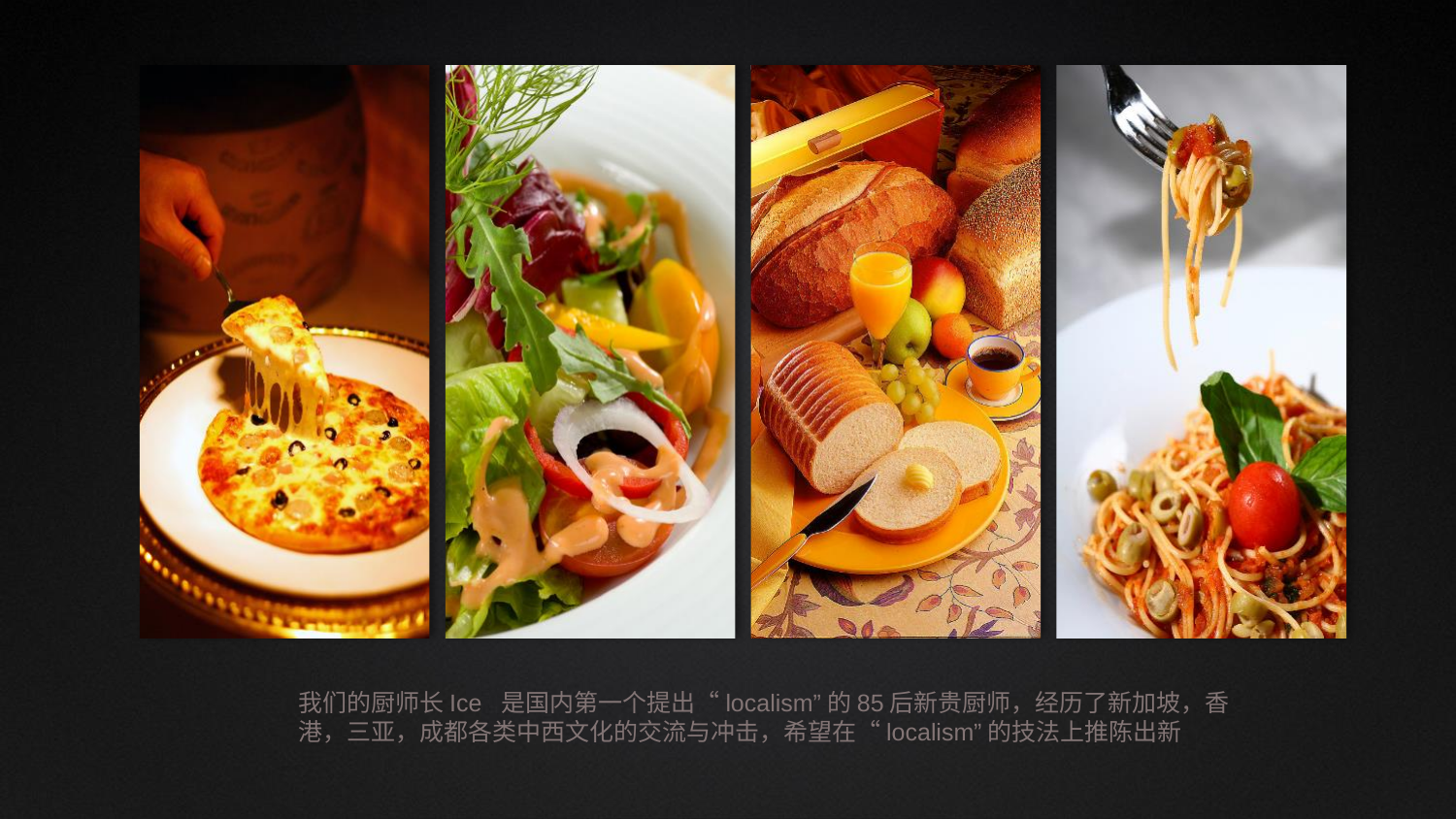

我们的厨师长Ice  是国内第一个提出“localism”的85后新贵厨师，经历了新加坡，香港，三亚，成都各类中西文化的交流与冲击，希望在“localism”的技法上推陈出新